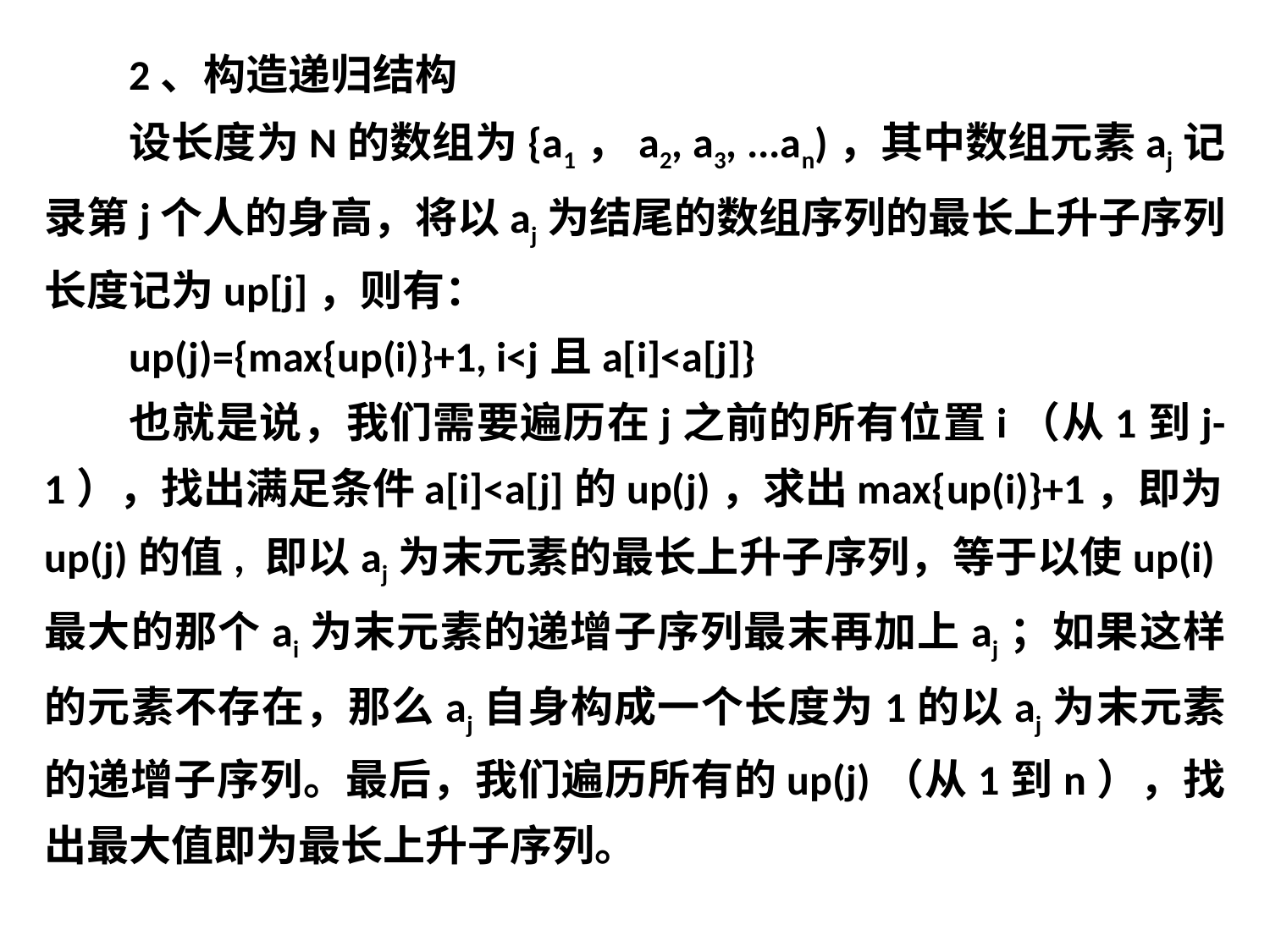

2、构造递归结构
设长度为N的数组为{a1，a2, a3, ...an)，其中数组元素aj记录第j个人的身高，将以aj为结尾的数组序列的最长上升子序列长度记为up[j]，则有：
up(j)={max{up(i)}+1, i<j且a[i]<a[j]}
也就是说，我们需要遍历在j之前的所有位置i（从1到j-1），找出满足条件a[i]<a[j]的up(j)，求出max{up(i)}+1，即为up(j)的值, 即以aj为末元素的最长上升子序列，等于以使up(i)最大的那个ai为末元素的递增子序列最末再加上aj；如果这样的元素不存在，那么aj自身构成一个长度为1的以aj为末元素的递增子序列。最后，我们遍历所有的up(j)（从1到n），找出最大值即为最长上升子序列。